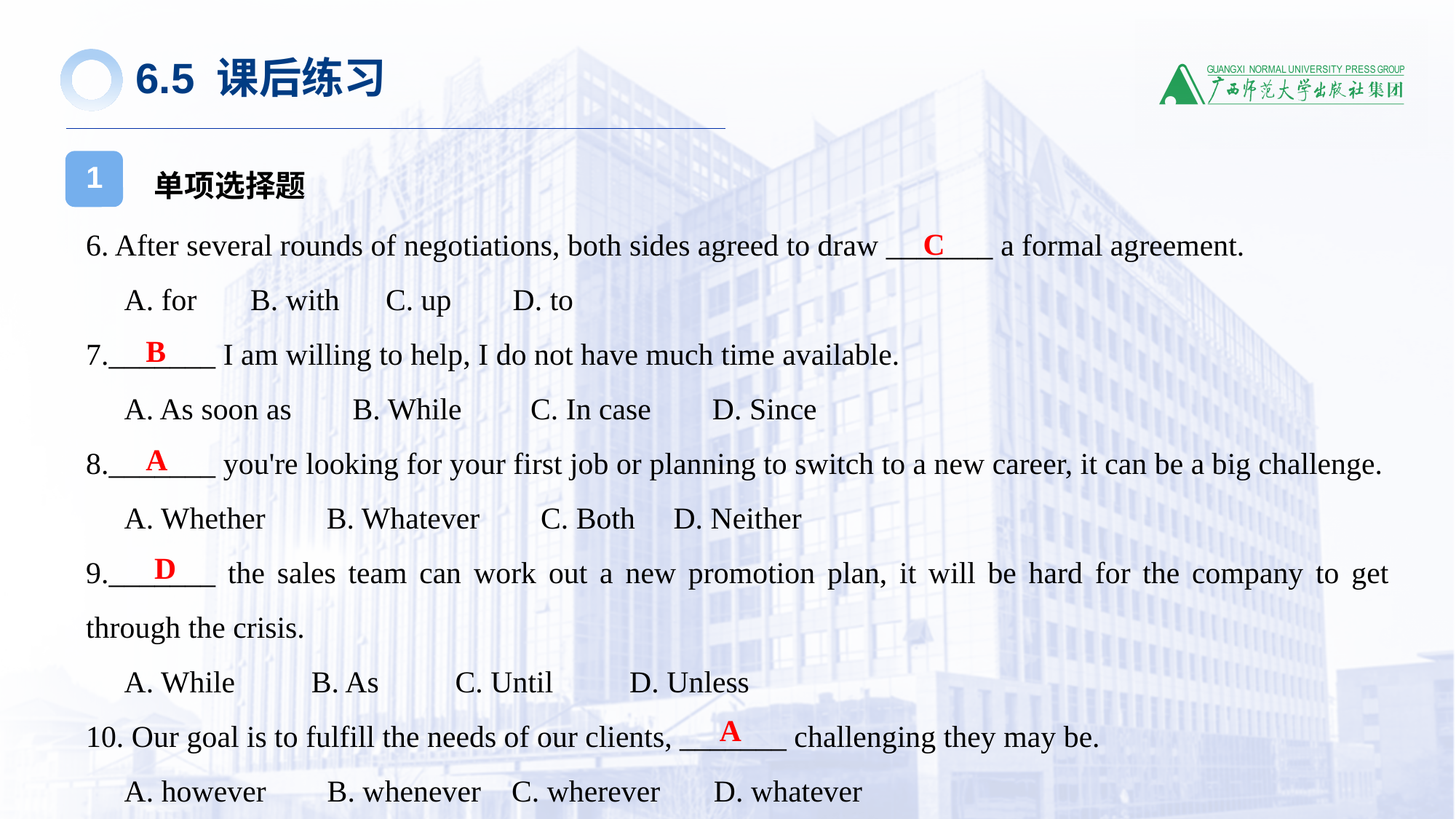

6.5 课后练习

单项选择题

1
6. After several rounds of negotiations, both sides agreed to draw _______ a formal agreement.
     A. for       B. with      C. up        D. to
7._______ I am willing to help, I do not have much time available.
     A. As soon as        B. While         C. In case        D. Since
8._______ you're looking for your first job or planning to switch to a new career, it can be a big challenge.
     A. Whether        B. Whatever        C. Both     D. Neither
9._______ the sales team can work out a new promotion plan, it will be hard for the company to get through the crisis.
     A. While          B. As          C. Until          D. Unless
10. Our goal is to fulfill the needs of our clients, _______ challenging they may be.
     A. however        B. whenever    C. wherever       D. whatever
C
B
A
D
A